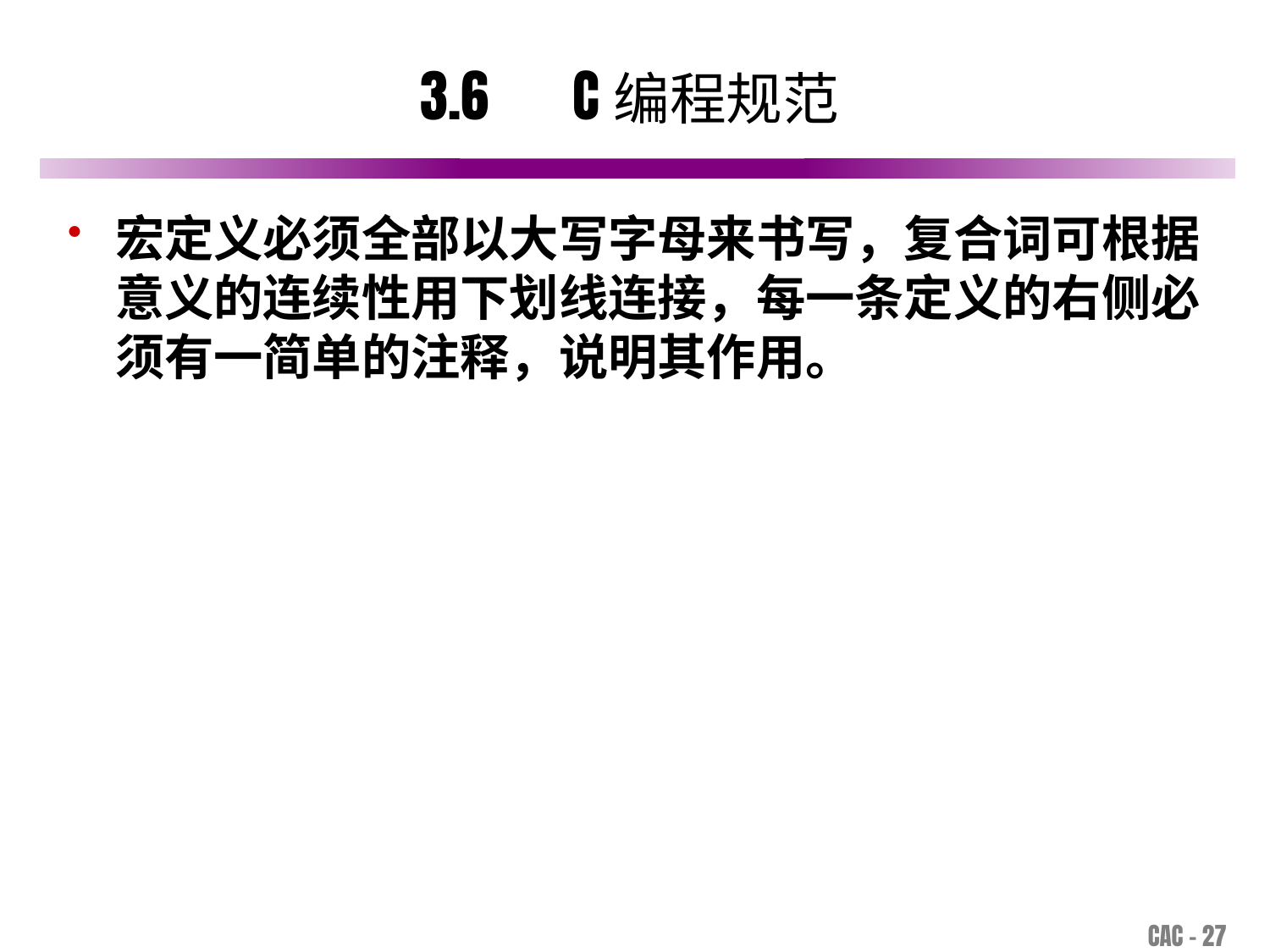

# 3.6　C编程规范
宏定义必须全部以大写字母来书写，复合词可根据意义的连续性用下划线连接，每一条定义的右侧必须有一简单的注释，说明其作用。
27